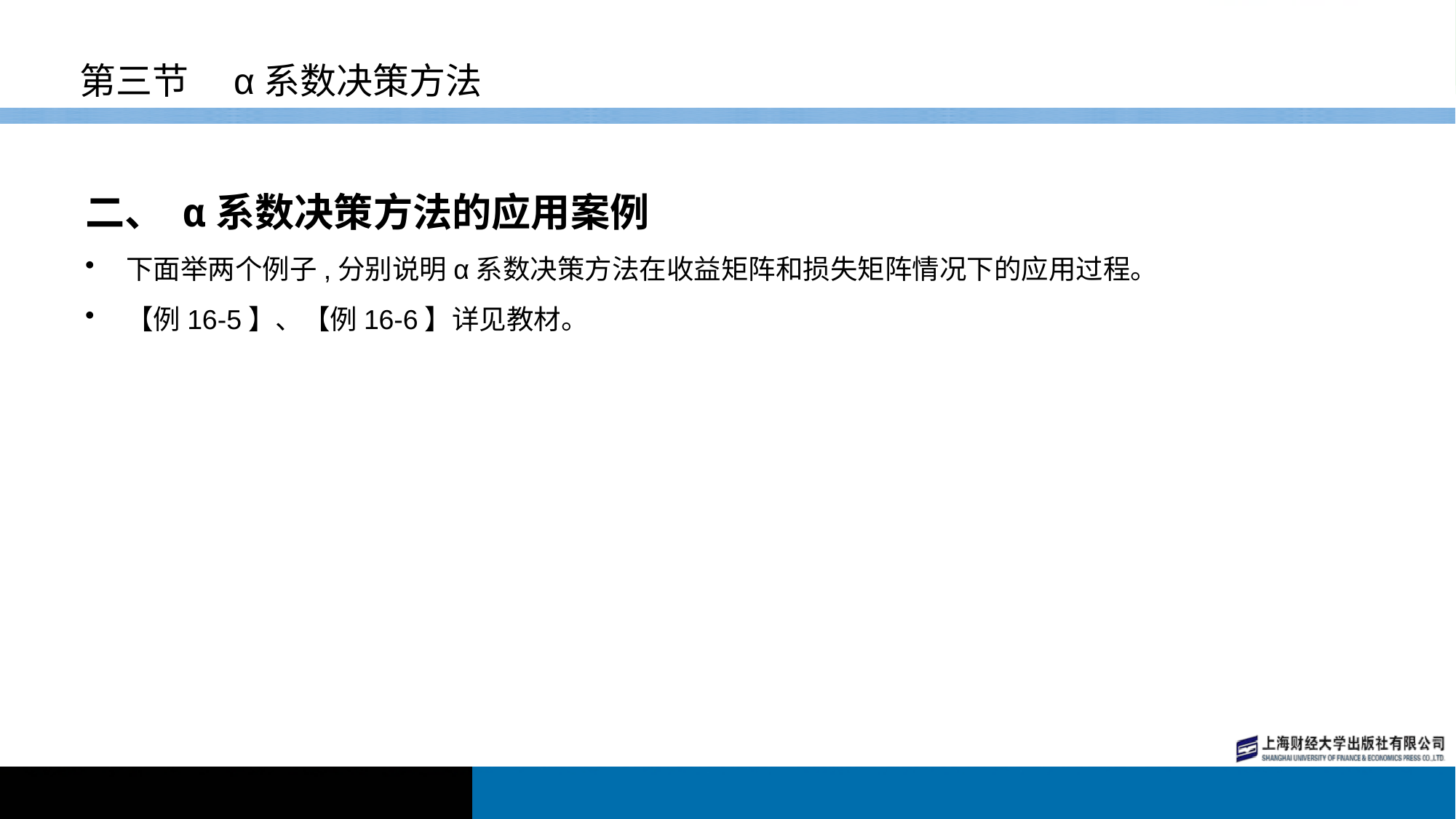

# 第三节　α系数决策方法
二、 α系数决策方法的应用案例
下面举两个例子,分别说明α系数决策方法在收益矩阵和损失矩阵情况下的应用过程。
【例16-5】、【例16-6】详见教材。
8